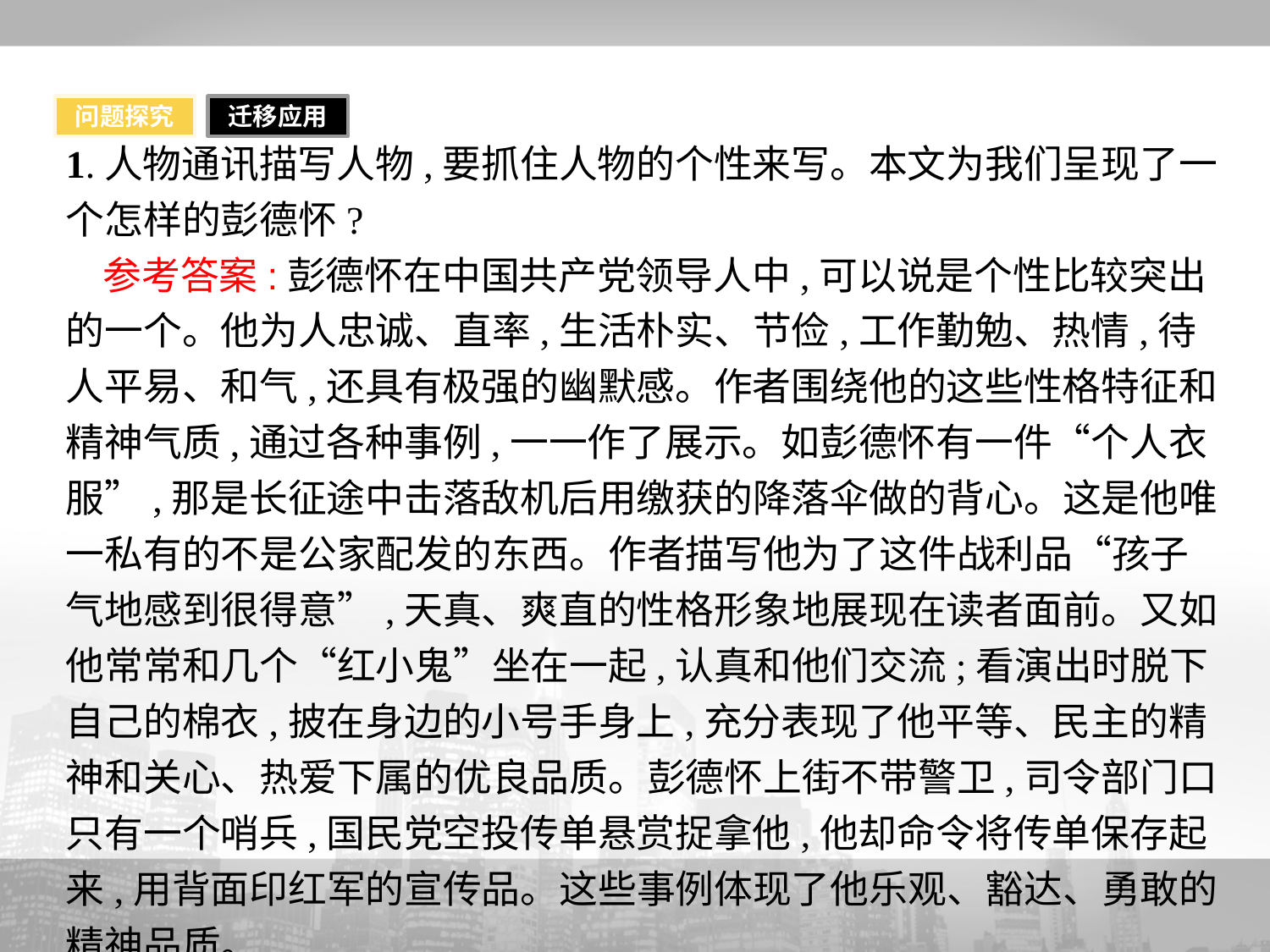

问题探究
迁移应用
1.人物通讯描写人物,要抓住人物的个性来写。本文为我们呈现了一个怎样的彭德怀?
参考答案:彭德怀在中国共产党领导人中,可以说是个性比较突出的一个。他为人忠诚、直率,生活朴实、节俭,工作勤勉、热情,待人平易、和气,还具有极强的幽默感。作者围绕他的这些性格特征和精神气质,通过各种事例,一一作了展示。如彭德怀有一件“个人衣服”,那是长征途中击落敌机后用缴获的降落伞做的背心。这是他唯一私有的不是公家配发的东西。作者描写他为了这件战利品“孩子气地感到很得意”,天真、爽直的性格形象地展现在读者面前。又如他常常和几个“红小鬼”坐在一起,认真和他们交流;看演出时脱下自己的棉衣,披在身边的小号手身上,充分表现了他平等、民主的精神和关心、热爱下属的优良品质。彭德怀上街不带警卫,司令部门口只有一个哨兵,国民党空投传单悬赏捉拿他,他却命令将传单保存起来,用背面印红军的宣传品。这些事例体现了他乐观、豁达、勇敢的精神品质。